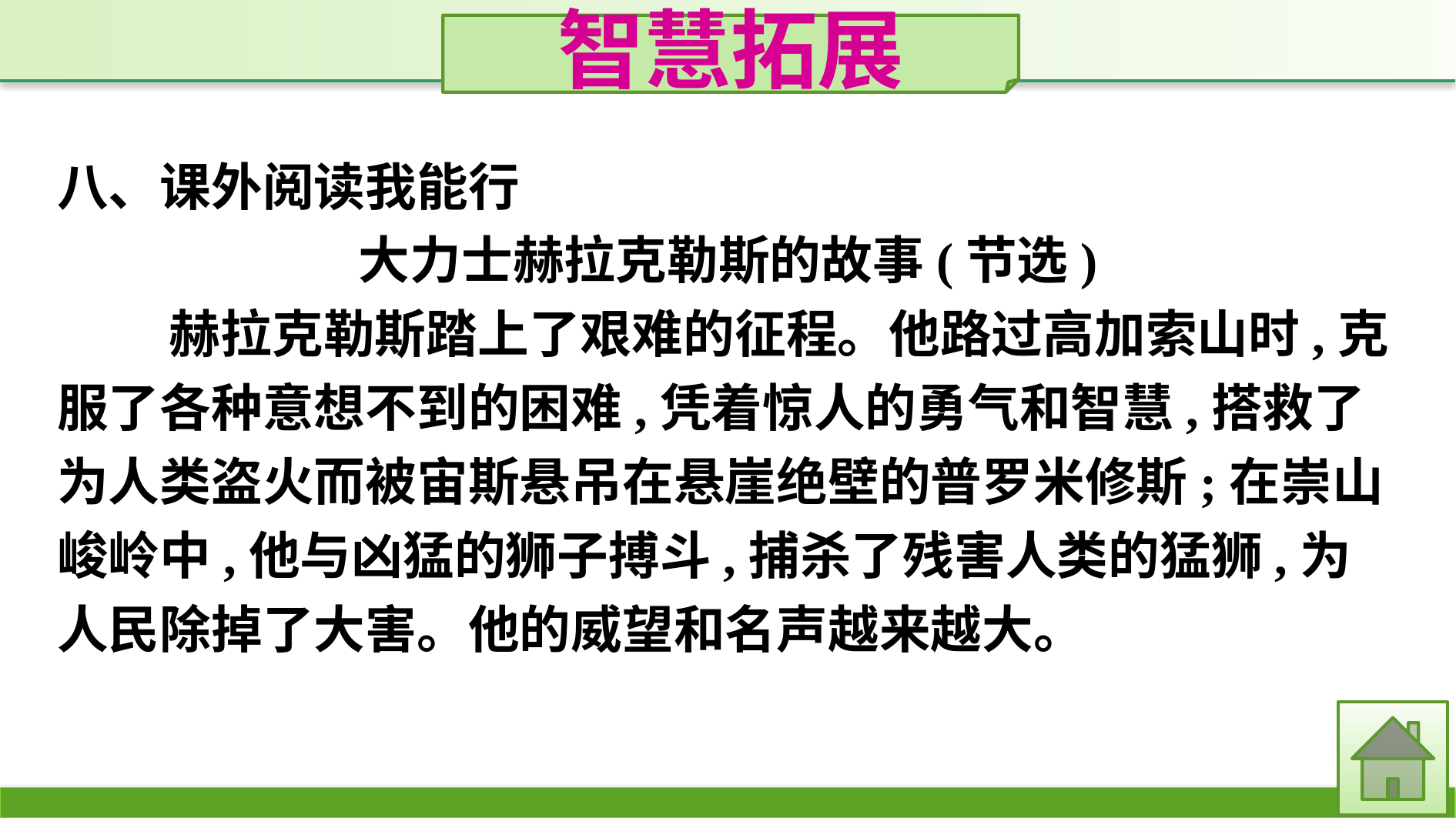

智慧拓展
八、课外阅读我能行
大力士赫拉克勒斯的故事(节选)
赫拉克勒斯踏上了艰难的征程。他路过高加索山时,克服了各种意想不到的困难,凭着惊人的勇气和智慧,搭救了为人类盗火而被宙斯悬吊在悬崖绝壁的普罗米修斯;在崇山峻岭中,他与凶猛的狮子搏斗,捕杀了残害人类的猛狮,为人民除掉了大害。他的威望和名声越来越大。